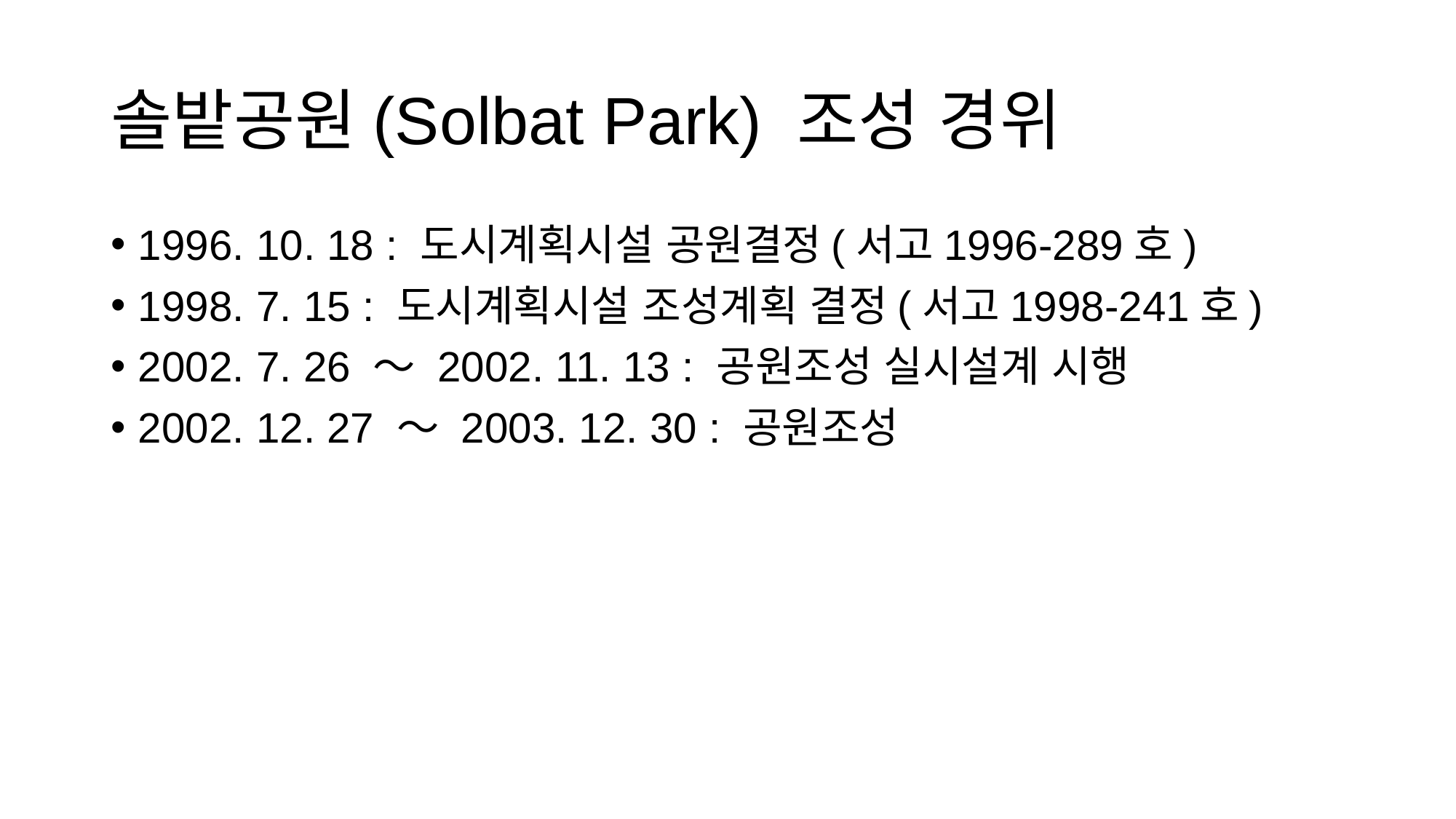

# 솔밭공원(Solbat Park) 조성 경위
1996. 10. 18 : 도시계획시설 공원결정(서고1996-289호)
1998. 7. 15 : 도시계획시설 조성계획 결정(서고1998-241호)
2002. 7. 26 ～ 2002. 11. 13 : 공원조성 실시설계 시행
2002. 12. 27 ～ 2003. 12. 30 : 공원조성